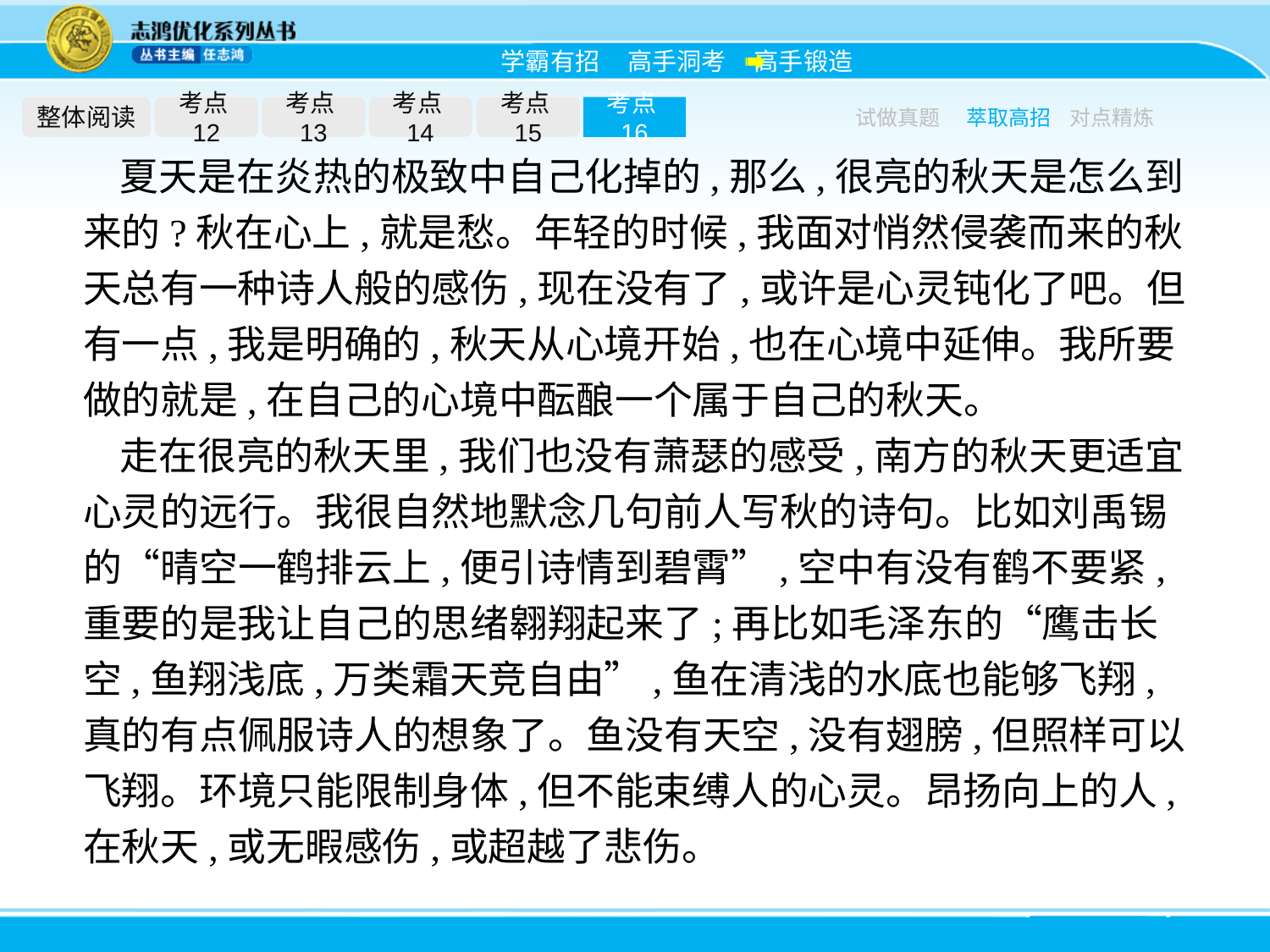

整体阅读
考点12
考点13
考点14
考点15
考点16
试做真题
萃取高招
对点精炼
夏天是在炎热的极致中自己化掉的,那么,很亮的秋天是怎么到来的?秋在心上,就是愁。年轻的时候,我面对悄然侵袭而来的秋天总有一种诗人般的感伤,现在没有了,或许是心灵钝化了吧。但有一点,我是明确的,秋天从心境开始,也在心境中延伸。我所要做的就是,在自己的心境中酝酿一个属于自己的秋天。
走在很亮的秋天里,我们也没有萧瑟的感受,南方的秋天更适宜心灵的远行。我很自然地默念几句前人写秋的诗句。比如刘禹锡的“晴空一鹤排云上,便引诗情到碧霄”,空中有没有鹤不要紧,重要的是我让自己的思绪翱翔起来了;再比如毛泽东的“鹰击长空,鱼翔浅底,万类霜天竞自由”,鱼在清浅的水底也能够飞翔,真的有点佩服诗人的想象了。鱼没有天空,没有翅膀,但照样可以飞翔。环境只能限制身体,但不能束缚人的心灵。昂扬向上的人,在秋天,或无暇感伤,或超越了悲伤。